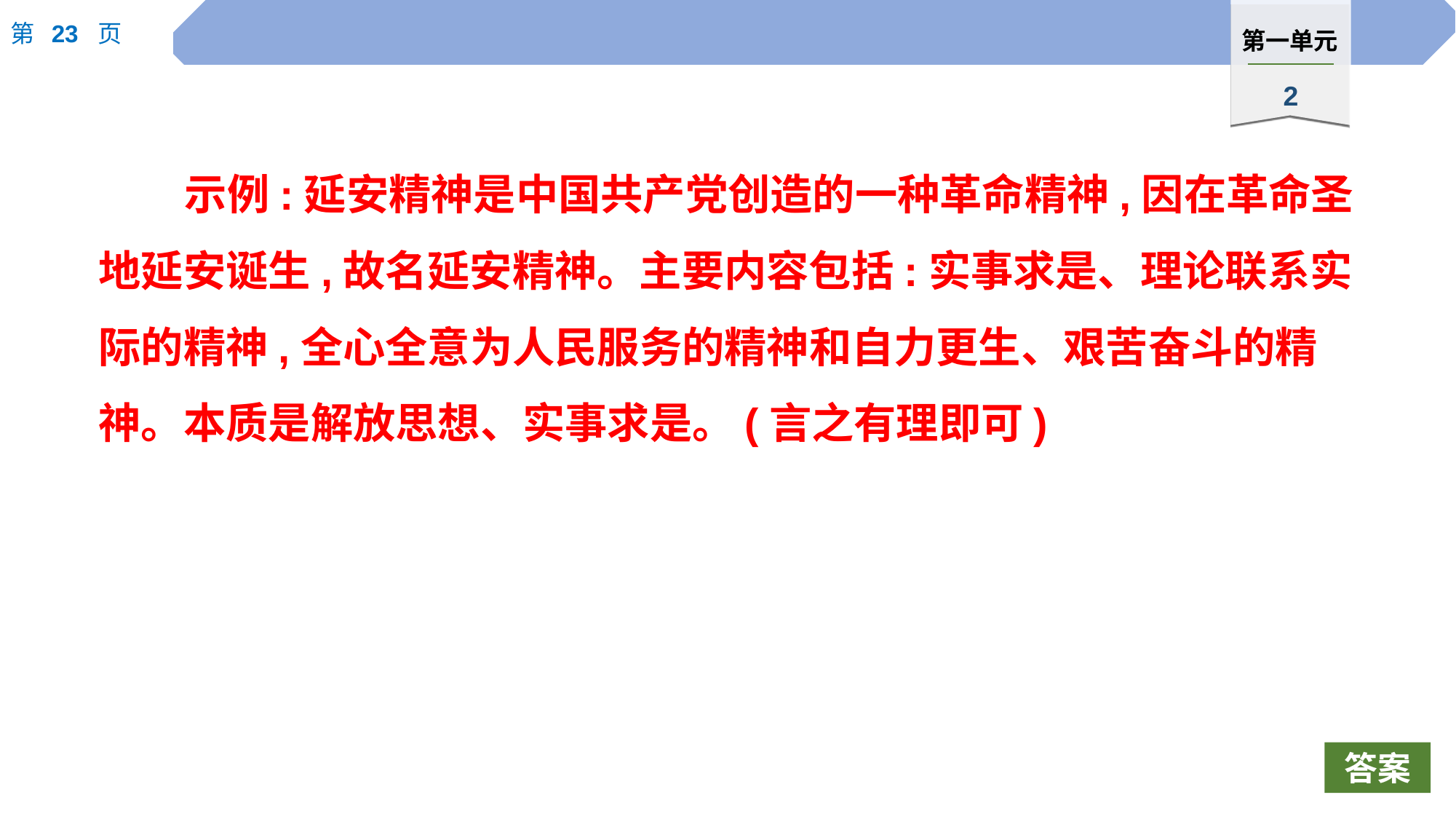

示例:延安精神是中国共产党创造的一种革命精神,因在革命圣地延安诞生,故名延安精神。主要内容包括:实事求是、理论联系实际的精神,全心全意为人民服务的精神和自力更生、艰苦奋斗的精神。本质是解放思想、实事求是。(言之有理即可)
答案